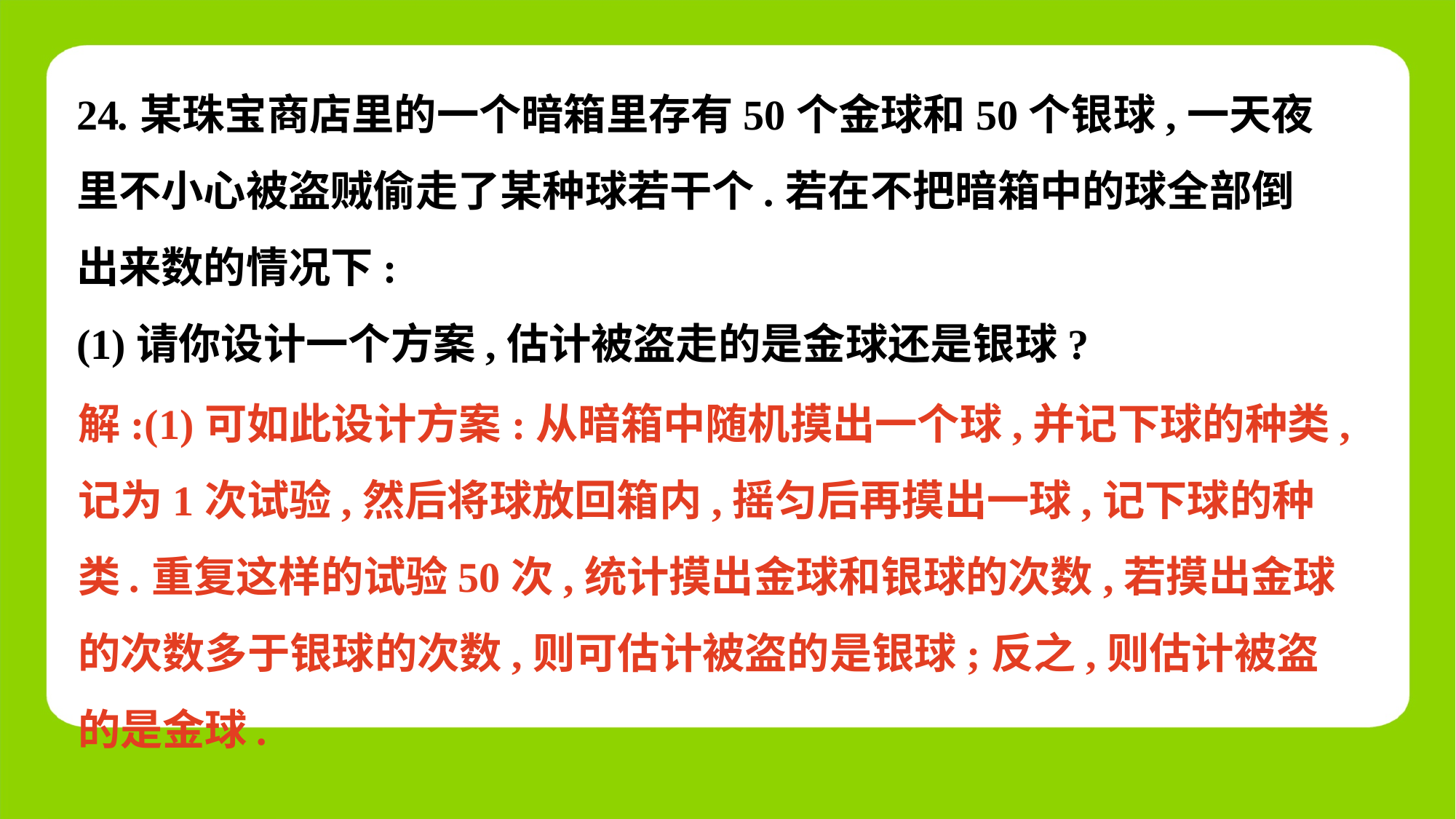

24.某珠宝商店里的一个暗箱里存有50个金球和50个银球,一天夜里不小心被盗贼偷走了某种球若干个.若在不把暗箱中的球全部倒出来数的情况下:
(1)请你设计一个方案,估计被盗走的是金球还是银球?
解:(1)可如此设计方案:从暗箱中随机摸出一个球,并记下球的种类,记为1次试验,然后将球放回箱内,摇匀后再摸出一球,记下球的种类.重复这样的试验50次,统计摸出金球和银球的次数,若摸出金球的次数多于银球的次数,则可估计被盗的是银球;反之,则估计被盗的是金球.